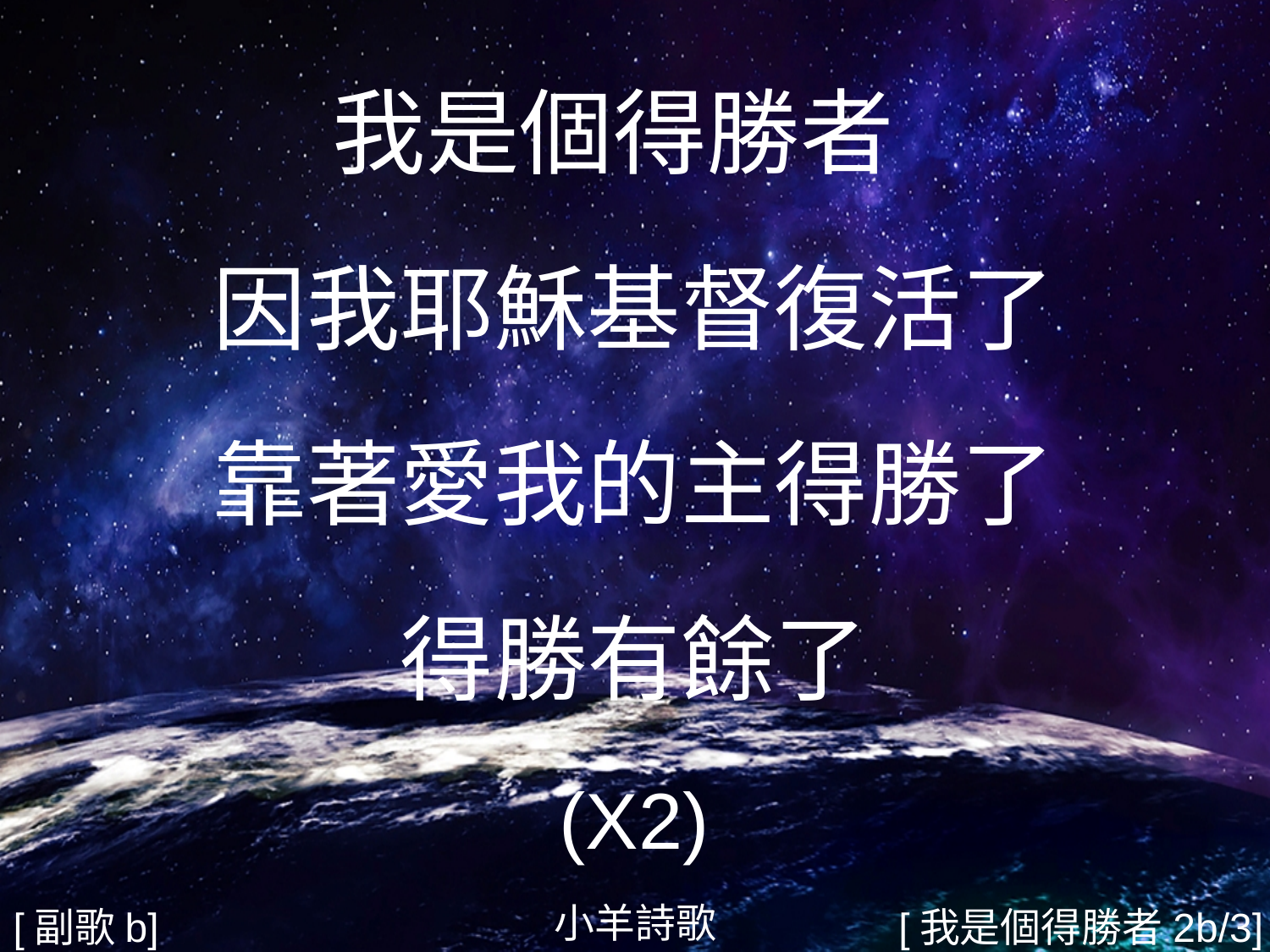

我是個得勝者

因我耶穌基督復活了

靠著愛我的主得勝了

得勝有餘了

(X2)
#

小羊詩歌
[副歌b]
[我是個得勝者2b/3]